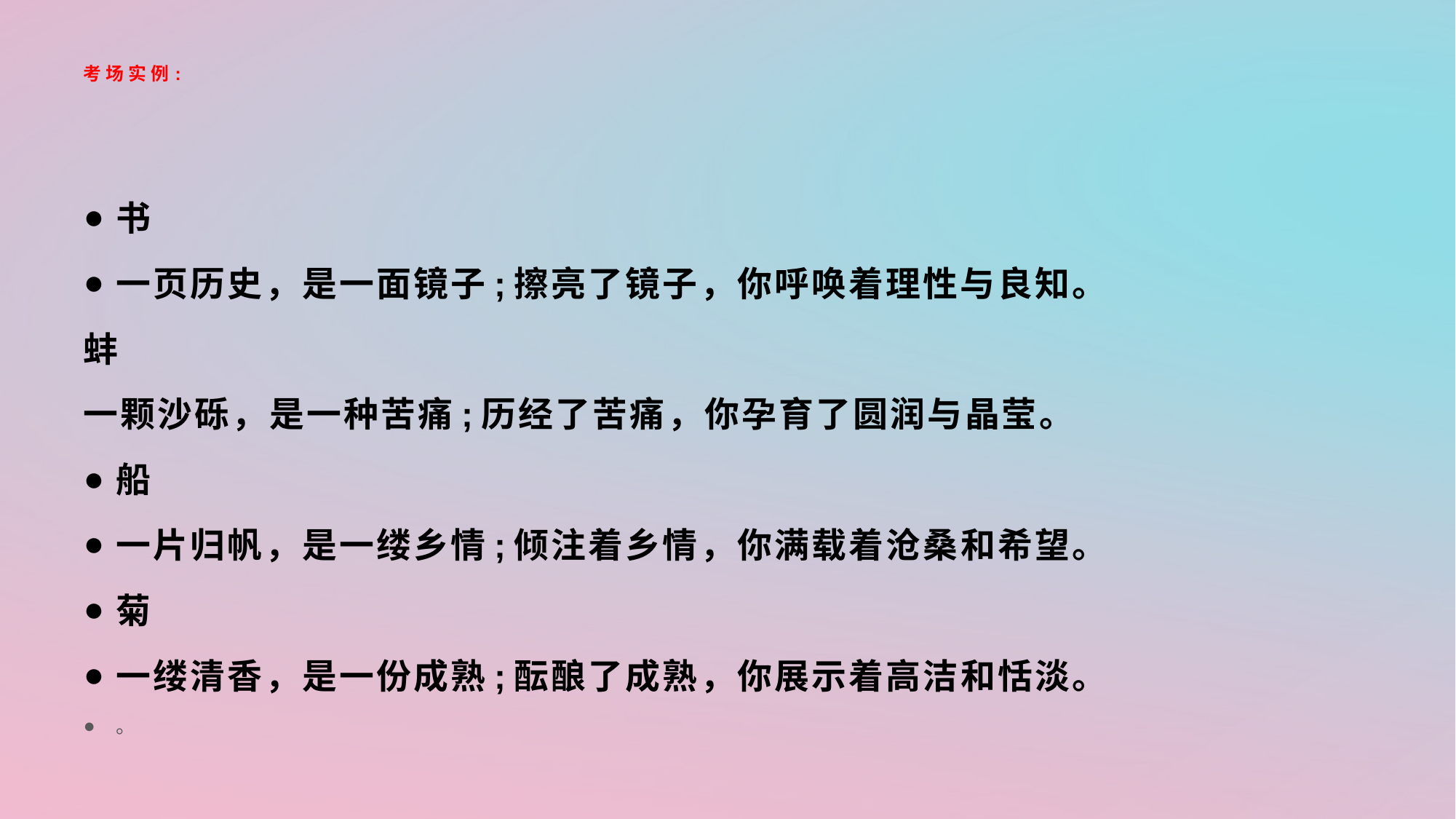

# 考场实例:
书
一页历史，是一面镜子;擦亮了镜子，你呼唤着理性与良知。
蚌
一颗沙砾，是一种苦痛;历经了苦痛，你孕育了圆润与晶莹。
船
一片归帆，是一缕乡情;倾注着乡情，你满载着沧桑和希望。
菊
一缕清香，是一份成熟;酝酿了成熟，你展示着高洁和恬淡。
。